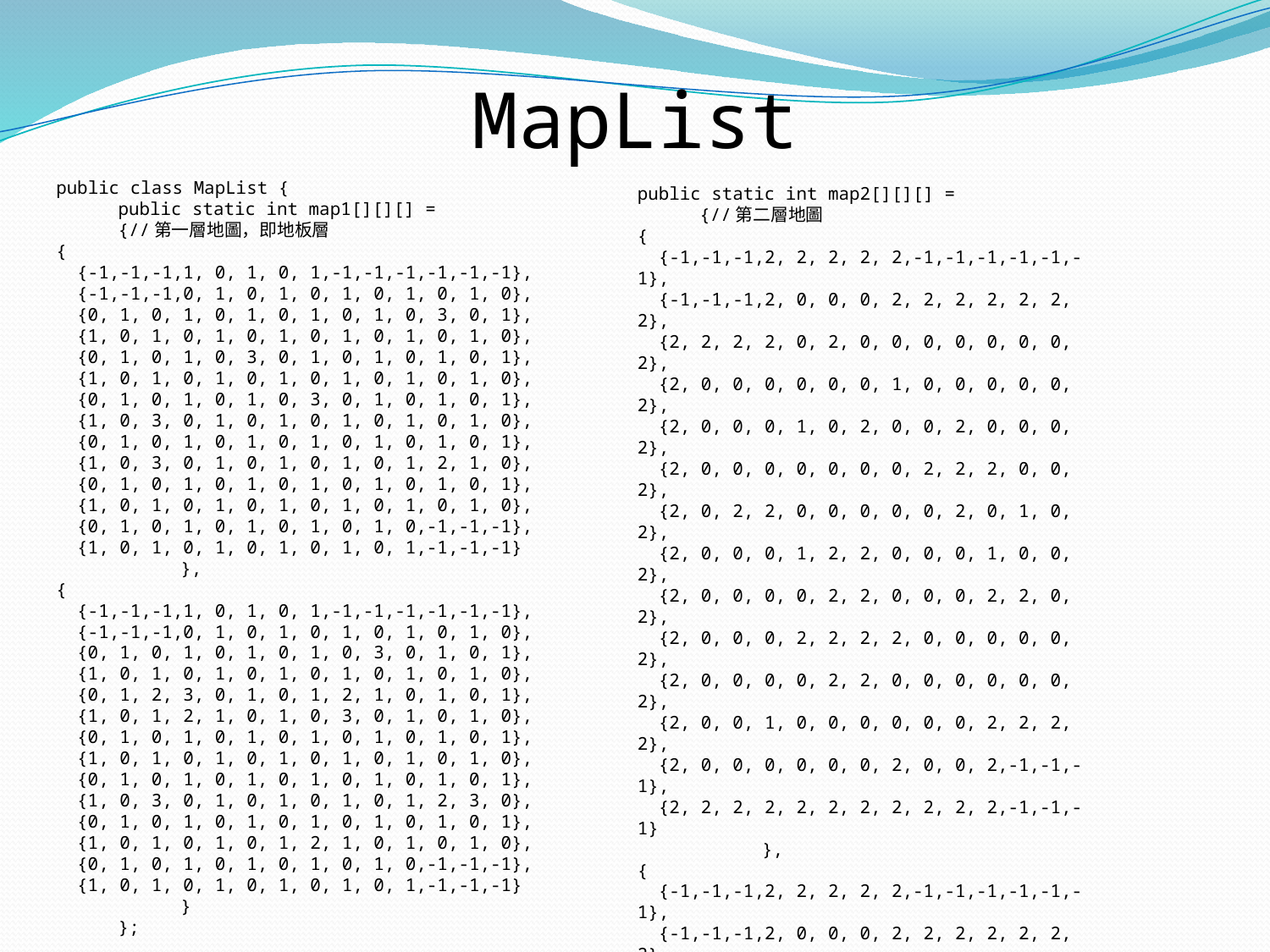

MapList
public class MapList {
	public static int map1[][][] =
	{//第一層地圖，即地板層
{
  {-1,-1,-1,1, 0, 1, 0, 1,-1,-1,-1,-1,-1,-1},
  {-1,-1,-1,0, 1, 0, 1, 0, 1, 0, 1, 0, 1, 0},
  {0, 1, 0, 1, 0, 1, 0, 1, 0, 1, 0, 3, 0, 1},
  {1, 0, 1, 0, 1, 0, 1, 0, 1, 0, 1, 0, 1, 0},
  {0, 1, 0, 1, 0, 3, 0, 1, 0, 1, 0, 1, 0, 1},
  {1, 0, 1, 0, 1, 0, 1, 0, 1, 0, 1, 0, 1, 0},
  {0, 1, 0, 1, 0, 1, 0, 3, 0, 1, 0, 1, 0, 1},
  {1, 0, 3, 0, 1, 0, 1, 0, 1, 0, 1, 0, 1, 0},
  {0, 1, 0, 1, 0, 1, 0, 1, 0, 1, 0, 1, 0, 1},
  {1, 0, 3, 0, 1, 0, 1, 0, 1, 0, 1, 2, 1, 0},
  {0, 1, 0, 1, 0, 1, 0, 1, 0, 1, 0, 1, 0, 1},
  {1, 0, 1, 0, 1, 0, 1, 0, 1, 0, 1, 0, 1, 0},
  {0, 1, 0, 1, 0, 1, 0, 1, 0, 1, 0,-1,-1,-1},
  {1, 0, 1, 0, 1, 0, 1, 0, 1, 0, 1,-1,-1,-1}
		},
{
  {-1,-1,-1,1, 0, 1, 0, 1,-1,-1,-1,-1,-1,-1},
  {-1,-1,-1,0, 1, 0, 1, 0, 1, 0, 1, 0, 1, 0},
  {0, 1, 0, 1, 0, 1, 0, 1, 0, 3, 0, 1, 0, 1},
  {1, 0, 1, 0, 1, 0, 1, 0, 1, 0, 1, 0, 1, 0},
  {0, 1, 2, 3, 0, 1, 0, 1, 2, 1, 0, 1, 0, 1},
  {1, 0, 1, 2, 1, 0, 1, 0, 3, 0, 1, 0, 1, 0},
  {0, 1, 0, 1, 0, 1, 0, 1, 0, 1, 0, 1, 0, 1},
  {1, 0, 1, 0, 1, 0, 1, 0, 1, 0, 1, 0, 1, 0},
  {0, 1, 0, 1, 0, 1, 0, 1, 0, 1, 0, 1, 0, 1},
  {1, 0, 3, 0, 1, 0, 1, 0, 1, 0, 1, 2, 3, 0},
  {0, 1, 0, 1, 0, 1, 0, 1, 0, 1, 0, 1, 0, 1},
  {1, 0, 1, 0, 1, 0, 1, 2, 1, 0, 1, 0, 1, 0},
  {0, 1, 0, 1, 0, 1, 0, 1, 0, 1, 0,-1,-1,-1},
  {1, 0, 1, 0, 1, 0, 1, 0, 1, 0, 1,-1,-1,-1}
		}
	};
public static int map2[][][] =
	{//第二層地圖
{
  {-1,-1,-1,2, 2, 2, 2, 2,-1,-1,-1,-1,-1,-1},
  {-1,-1,-1,2, 0, 0, 0, 2, 2, 2, 2, 2, 2, 2},
  {2, 2, 2, 2, 0, 2, 0, 0, 0, 0, 0, 0, 0, 2},
  {2, 0, 0, 0, 0, 0, 0, 1, 0, 0, 0, 0, 0, 2},
  {2, 0, 0, 0, 1, 0, 2, 0, 0, 2, 0, 0, 0, 2},
  {2, 0, 0, 0, 0, 0, 0, 0, 2, 2, 2, 0, 0, 2},
  {2, 0, 2, 2, 0, 0, 0, 0, 0, 2, 0, 1, 0, 2},
  {2, 0, 0, 0, 1, 2, 2, 0, 0, 0, 1, 0, 0, 2},
  {2, 0, 0, 0, 0, 2, 2, 0, 0, 0, 2, 2, 0, 2},
  {2, 0, 0, 0, 2, 2, 2, 2, 0, 0, 0, 0, 0, 2},
  {2, 0, 0, 0, 0, 2, 2, 0, 0, 0, 0, 0, 0, 2},
  {2, 0, 0, 1, 0, 0, 0, 0, 0, 0, 2, 2, 2, 2},
  {2, 0, 0, 0, 0, 0, 0, 2, 0, 0, 2,-1,-1,-1},
  {2, 2, 2, 2, 2, 2, 2, 2, 2, 2, 2,-1,-1,-1}
		},
{
  {-1,-1,-1,2, 2, 2, 2, 2,-1,-1,-1,-1,-1,-1},
  {-1,-1,-1,2, 0, 0, 0, 2, 2, 2, 2, 2, 2, 2},
  {2, 2, 2, 2, 0, 2, 0, 1, 0, 0, 0, 0, 0, 2},
  {2, 0, 0, 0, 1, 0, 0, 0, 0, 2, 2, 2, 0, 2},
  {2, 0, 0, 0, 1, 0, 0, 1, 0, 0, 0, 2, 0, 2},
  {2, 0, 0, 0, 0, 0, 0, 1, 0, 0, 0, 2, 1, 2},
  {2, 0, 2, 2, 0, 0, 0, 0, 0, 0, 1, 0, 0, 2},
  {2, 0, 0, 0, 1, 2, 2, 2, 0, 0, 0, 0, 0, 2},
  {2, 0, 0, 0, 0, 0, 0, 0, 0, 0, 2, 2, 0, 2},
  {2, 0, 0, 0, 0, 0, 2, 0, 0, 0, 0, 0, 0, 2},
  {2, 0, 0, 0, 0, 0, 2, 0, 0, 0, 0, 0, 0, 2},
  {2, 0, 1, 0, 0, 1, 2, 0, 0, 0, 2, 2, 2, 2},
  {2, 0, 0, 0, 0, 0, 0, 0, 0, 0, 2,-1,-1,-1},
  {2, 2, 2, 2, 2, 2, 2, 2, 2, 2, 2,-1,-1,-1}
		}
	};